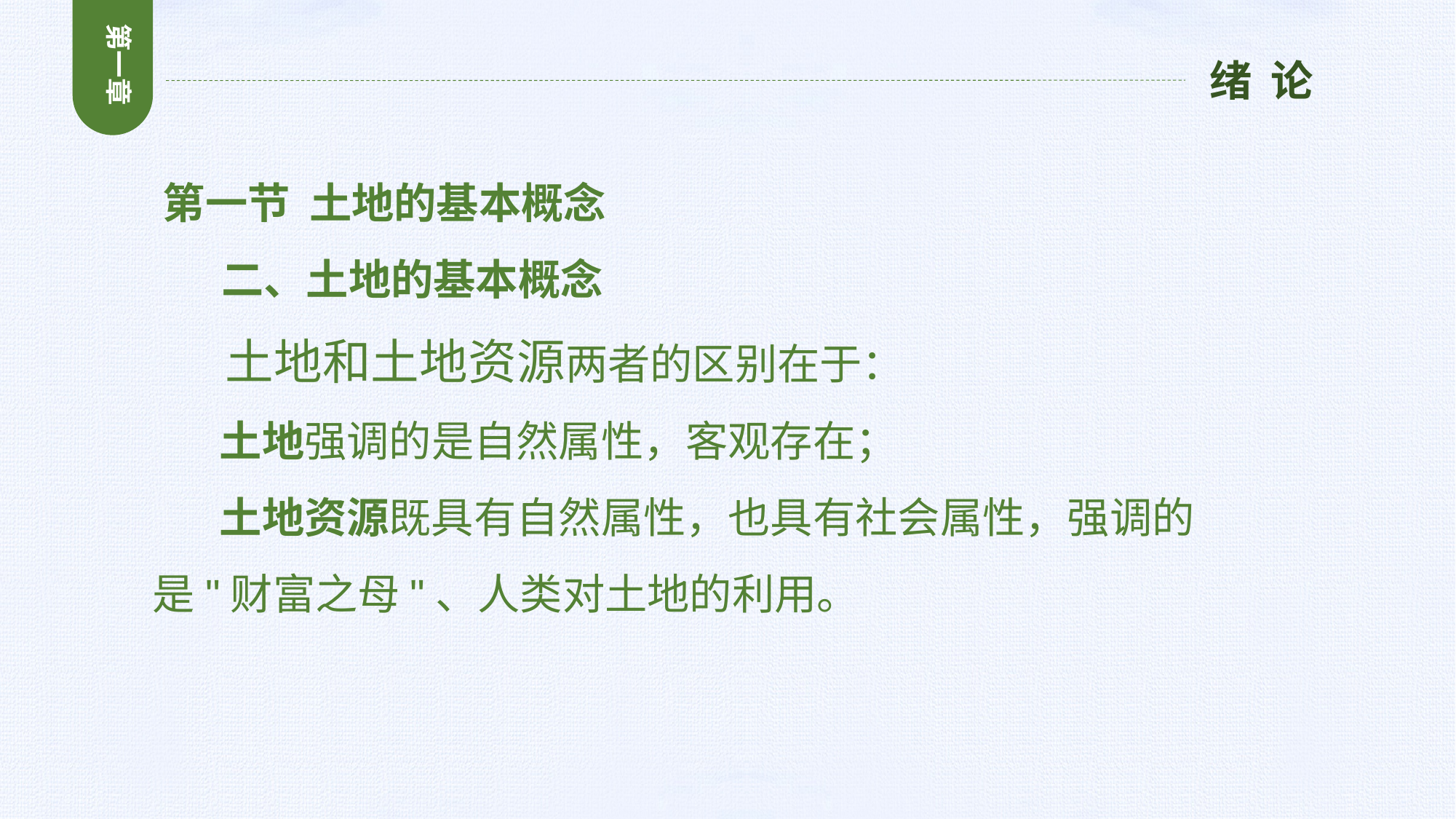

第一章
绪  论
第一节  土地的基本概念
     二、土地的基本概念

      土地和土地资源两者的区别在于：
      土地强调的是自然属性，客观存在；
      土地资源既具有自然属性，也具有社会属性，强调的是"财富之母"、人类对土地的利用。